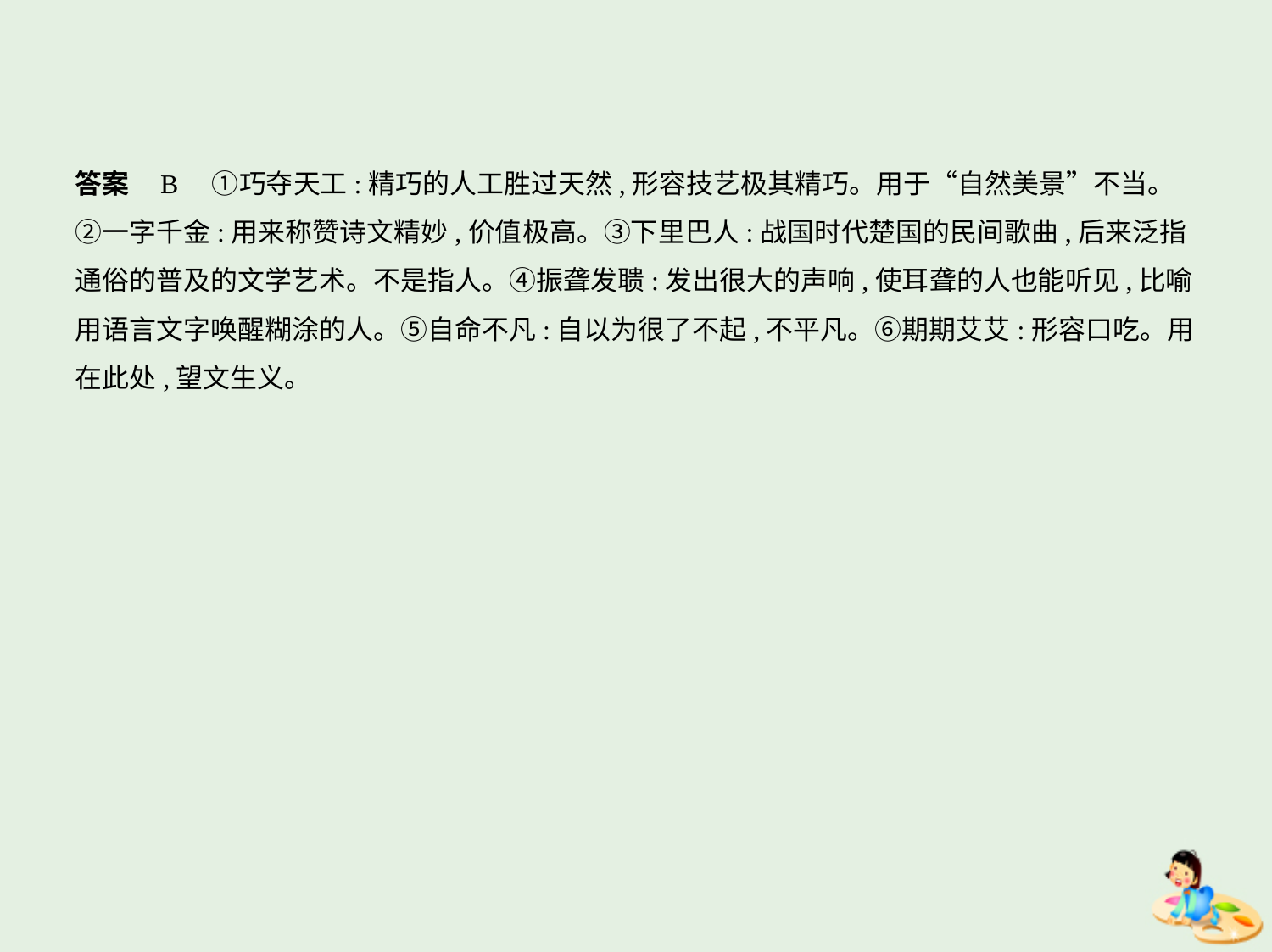

答案    B　①巧夺天工:精巧的人工胜过天然,形容技艺极其精巧。用于“自然美景”不当。
②一字千金:用来称赞诗文精妙,价值极高。③下里巴人:战国时代楚国的民间歌曲,后来泛指
通俗的普及的文学艺术。不是指人。④振聋发聩:发出很大的声响,使耳聋的人也能听见,比喻
用语言文字唤醒糊涂的人。⑤自命不凡:自以为很了不起,不平凡。⑥期期艾艾:形容口吃。用
在此处,望文生义。